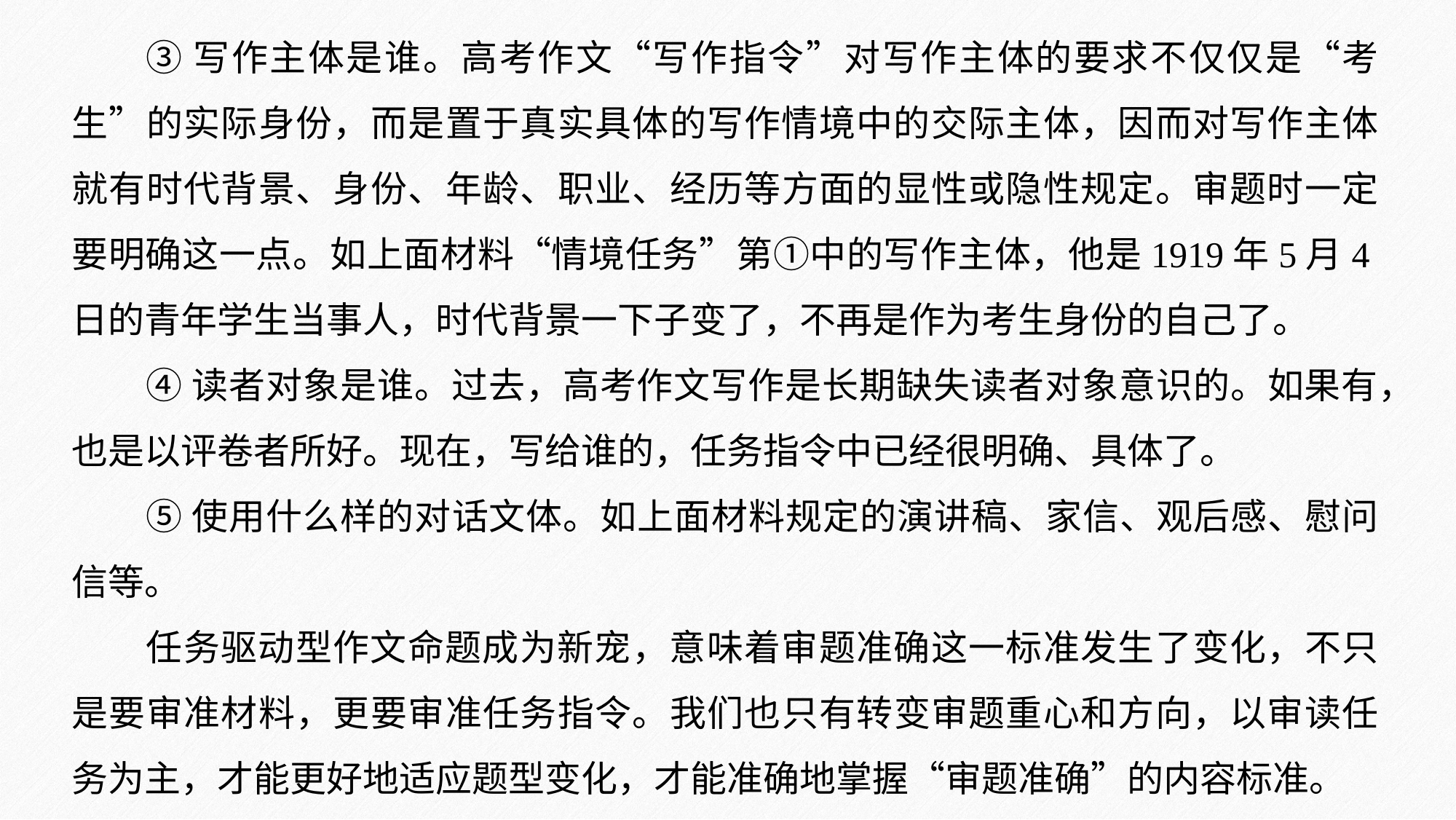

③写作主体是谁。高考作文“写作指令”对写作主体的要求不仅仅是“考生”的实际身份，而是置于真实具体的写作情境中的交际主体，因而对写作主体就有时代背景、身份、年龄、职业、经历等方面的显性或隐性规定。审题时一定要明确这一点。如上面材料“情境任务”第①中的写作主体，他是1919年5月4日的青年学生当事人，时代背景一下子变了，不再是作为考生身份的自己了。
④读者对象是谁。过去，高考作文写作是长期缺失读者对象意识的。如果有，也是以评卷者所好。现在，写给谁的，任务指令中已经很明确、具体了。
⑤使用什么样的对话文体。如上面材料规定的演讲稿、家信、观后感、慰问信等。
任务驱动型作文命题成为新宠，意味着审题准确这一标准发生了变化，不只是要审准材料，更要审准任务指令。我们也只有转变审题重心和方向，以审读任务为主，才能更好地适应题型变化，才能准确地掌握“审题准确”的内容标准。